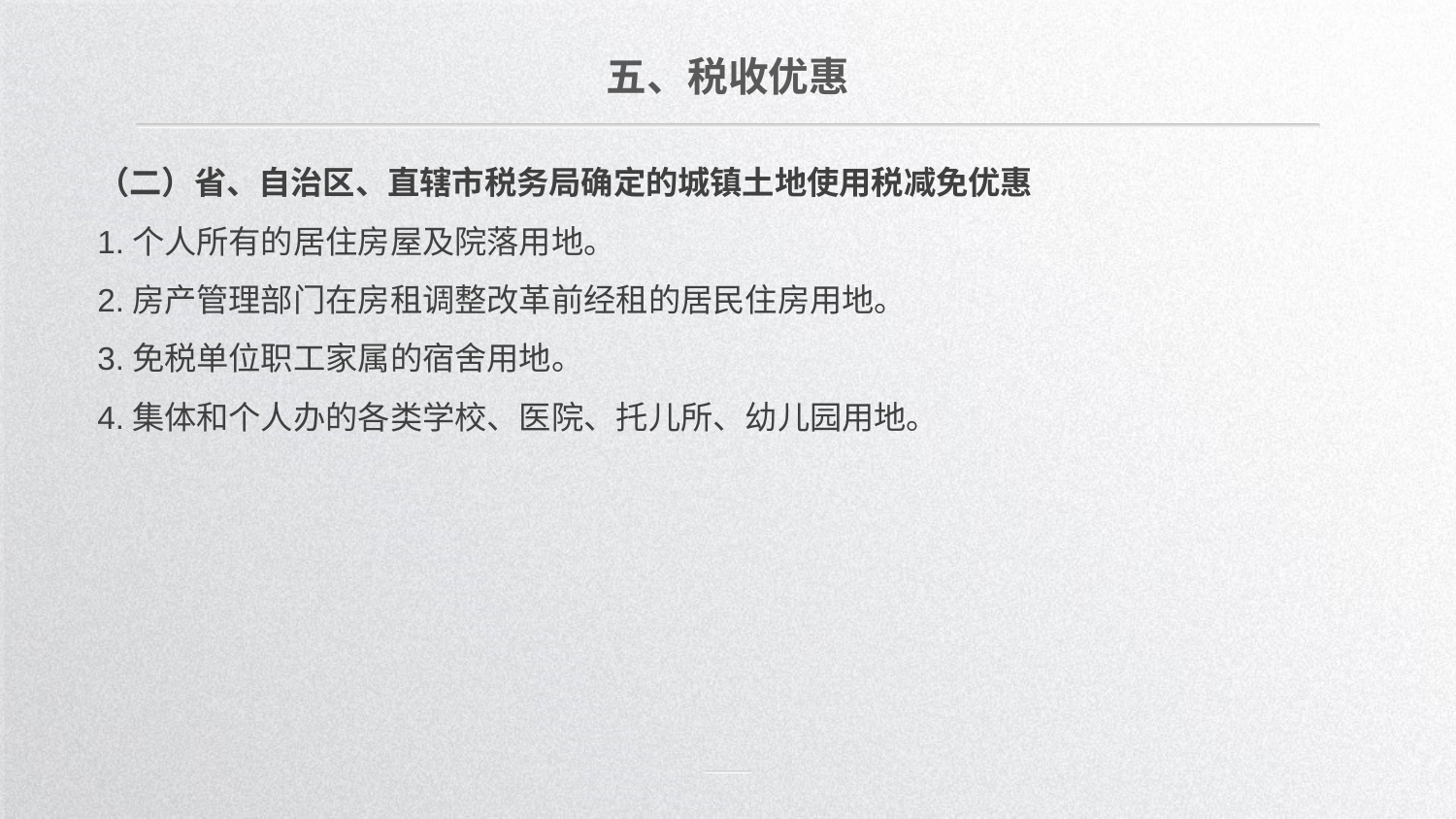

五、税收优惠
（二）省、自治区、直辖市税务局确定的城镇土地使用税减免优惠
1.个人所有的居住房屋及院落用地。
2.房产管理部门在房租调整改革前经租的居民住房用地。
3.免税单位职工家属的宿舍用地。
4.集体和个人办的各类学校、医院、托儿所、幼儿园用地。